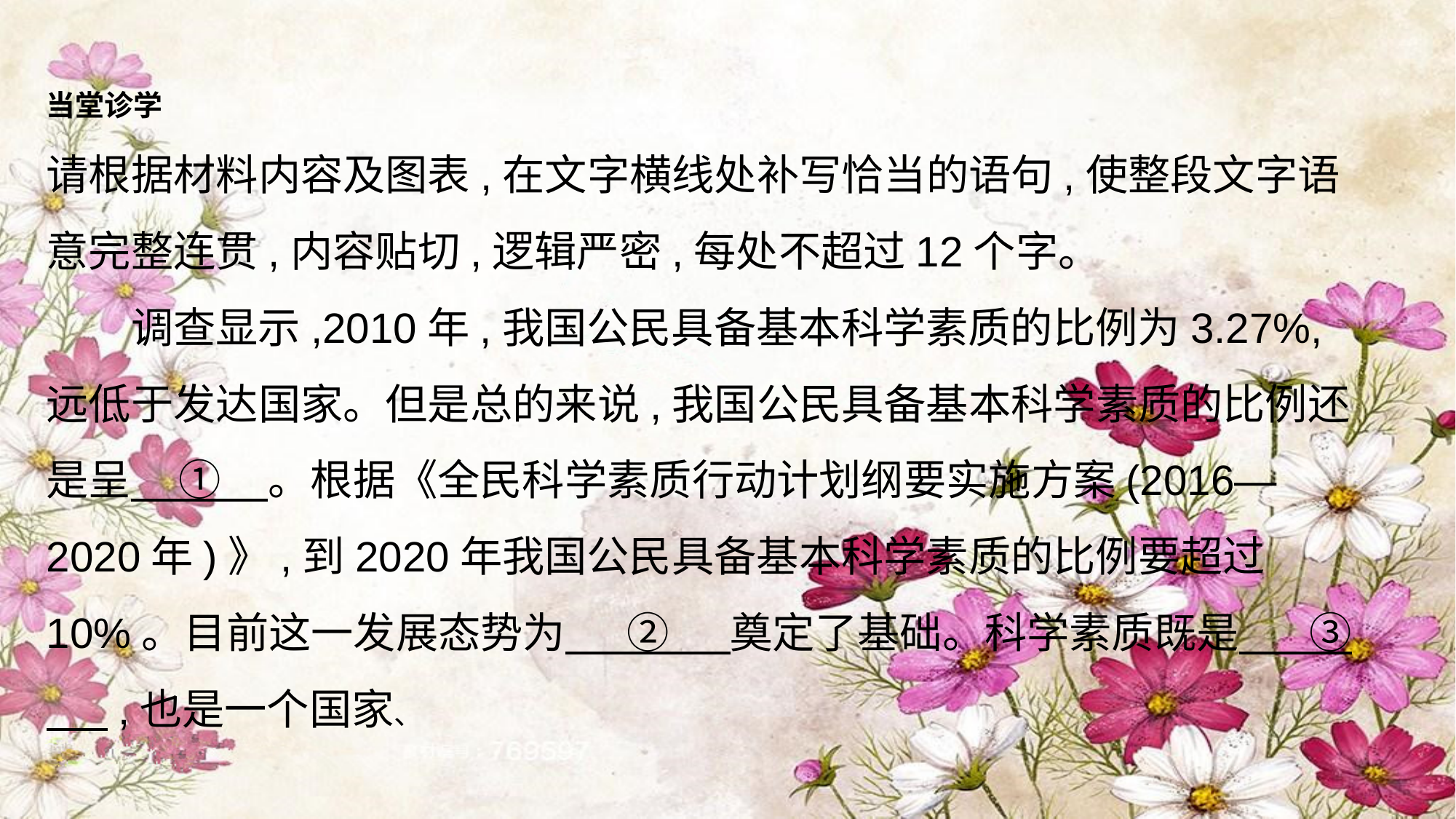

当堂诊学
请根据材料内容及图表,在文字横线处补写恰当的语句,使整段文字语意完整连贯,内容贴切,逻辑严密,每处不超过12个字。
　　调查显示,2010年,我国公民具备基本科学素质的比例为3.27%,远低于发达国家。但是总的来说,我国公民具备基本科学素质的比例还是呈     ①     。根据《全民科学素质行动计划纲要实施方案(2016—2020年)》,到2020年我国公民具备基本科学素质的比例要超过10%。目前这一发展态势为　  ②  　奠定了基础。科学素质既是　   ③   　,也是一个国家、